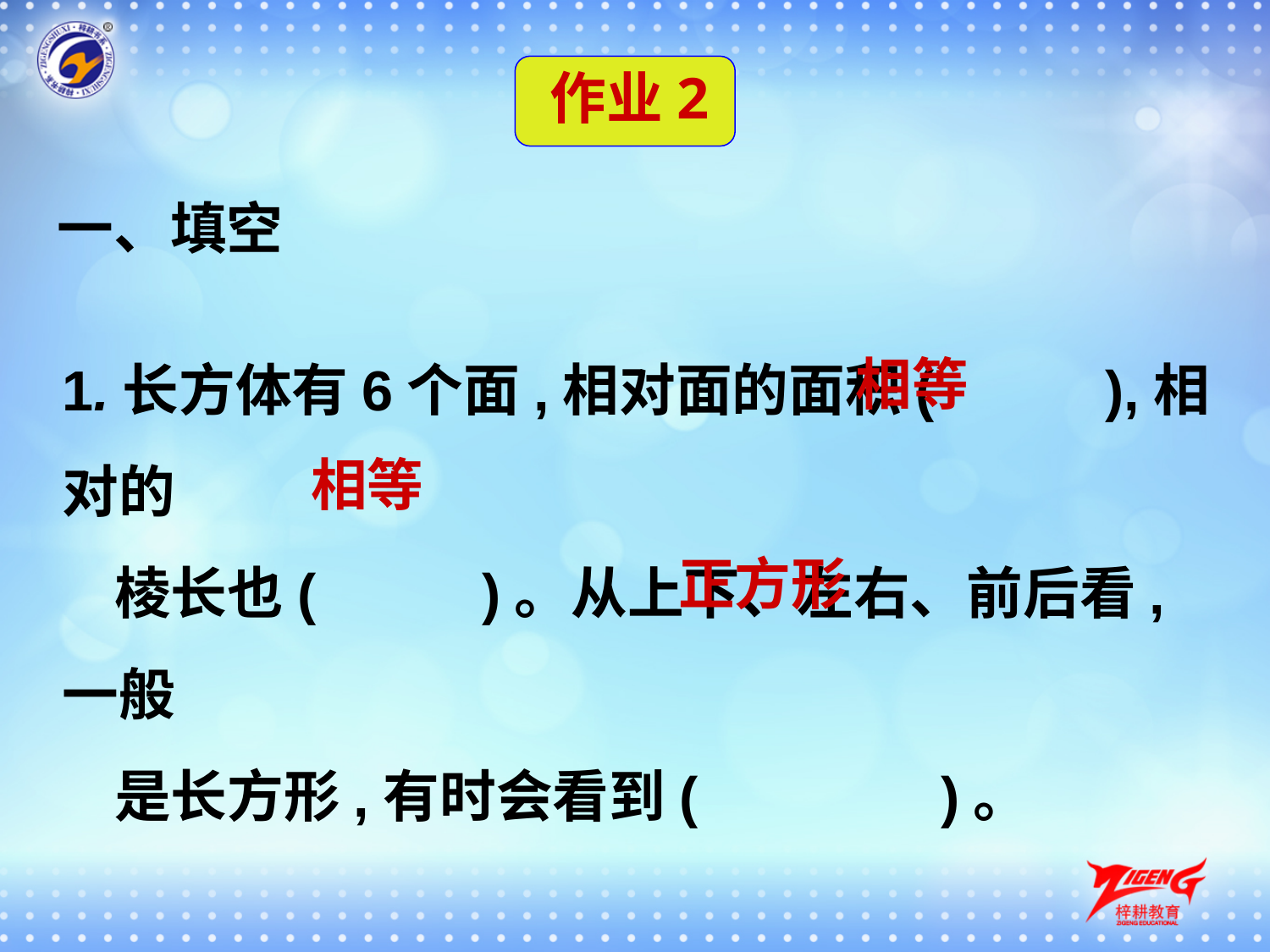

作业2
一、填空
1.长方体有6个面,相对面的面积(  　　),相对的
   棱长也(　　  )。从上下、左右、前后看,一般
   是长方形,有时会看到(　        　)。
相等
相等
正方形